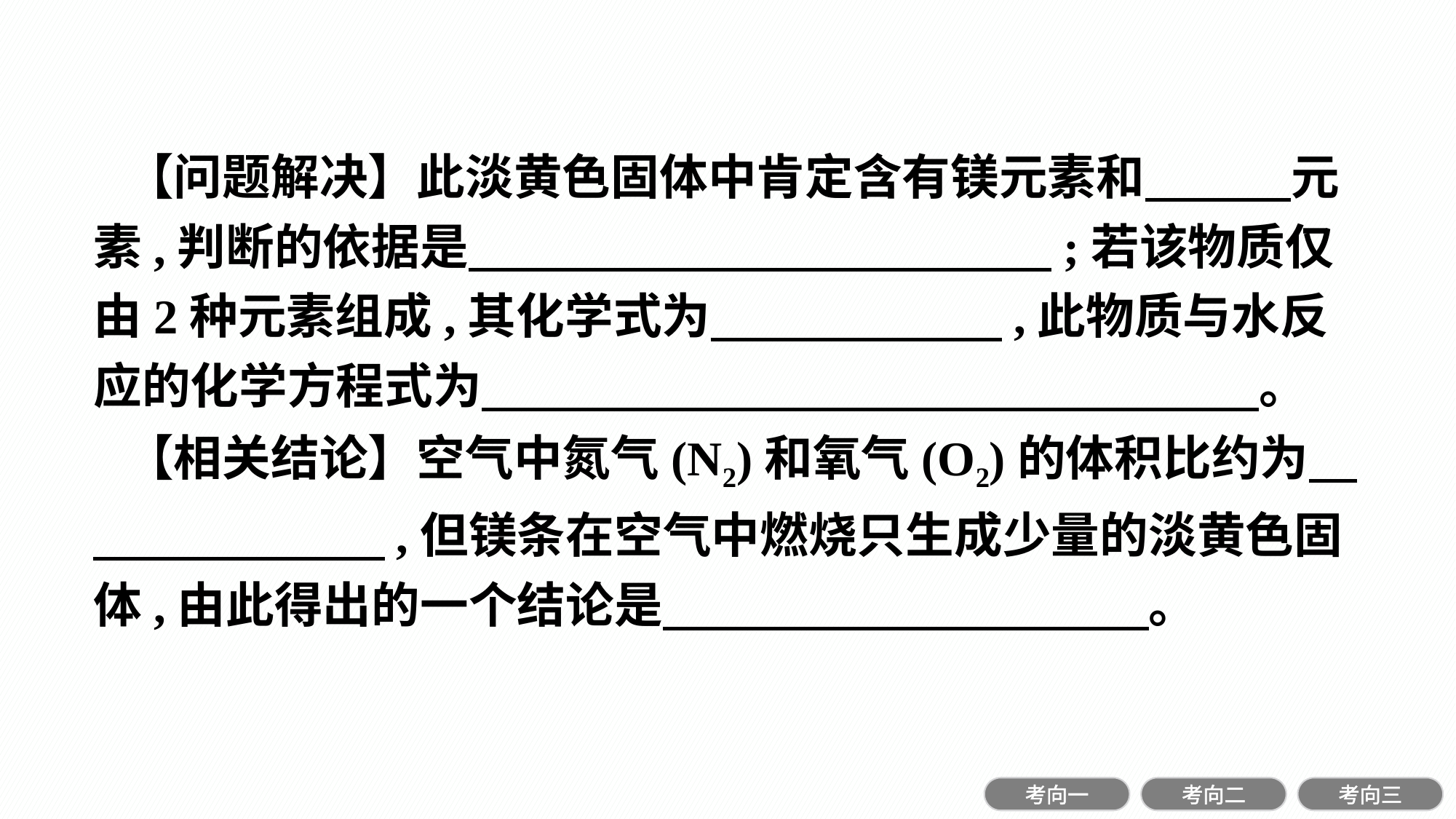

【问题解决】此淡黄色固体中肯定含有镁元素和　　　元素,判断的依据是　　　　　　　　　　　　;若该物质仅由2种元素组成,其化学式为　　　　　　,此物质与水反应的化学方程式为　　　　　　　　　　　　　　　　。
【相关结论】空气中氮气(N2)和氧气(O2)的体积比约为　　　　　　　,但镁条在空气中燃烧只生成少量的淡黄色固体,由此得出的一个结论是　　　　　　　　　　。